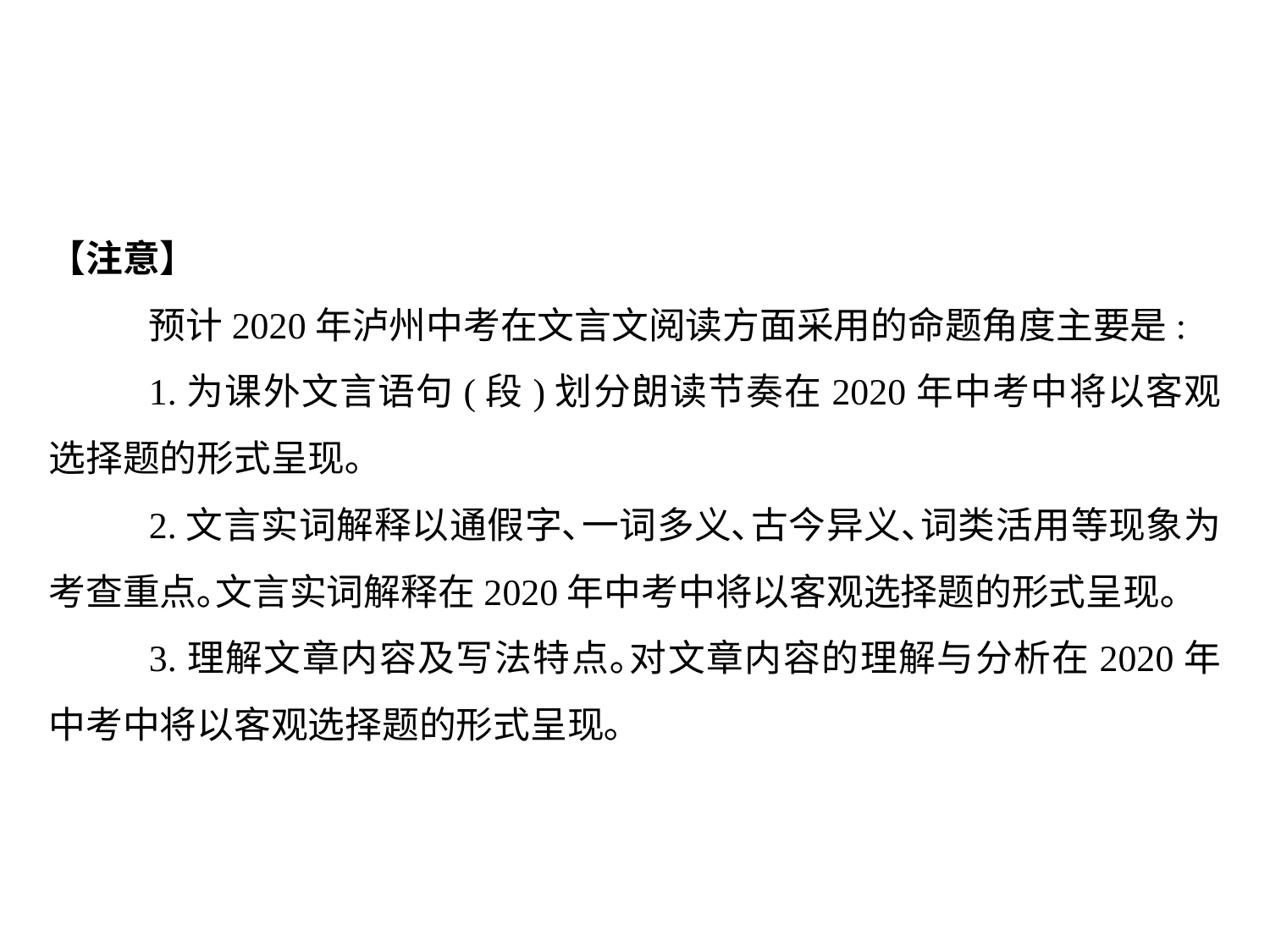

【注意】
预计2020年泸州中考在文言文阅读方面采用的命题角度主要是:
1.为课外文言语句(段)划分朗读节奏在2020年中考中将以客观选择题的形式呈现｡
2.文言实词解释以通假字､一词多义､古今异义､词类活用等现象为考查重点｡文言实词解释在2020年中考中将以客观选择题的形式呈现｡
3.理解文章内容及写法特点｡对文章内容的理解与分析在2020年中考中将以客观选择题的形式呈现｡